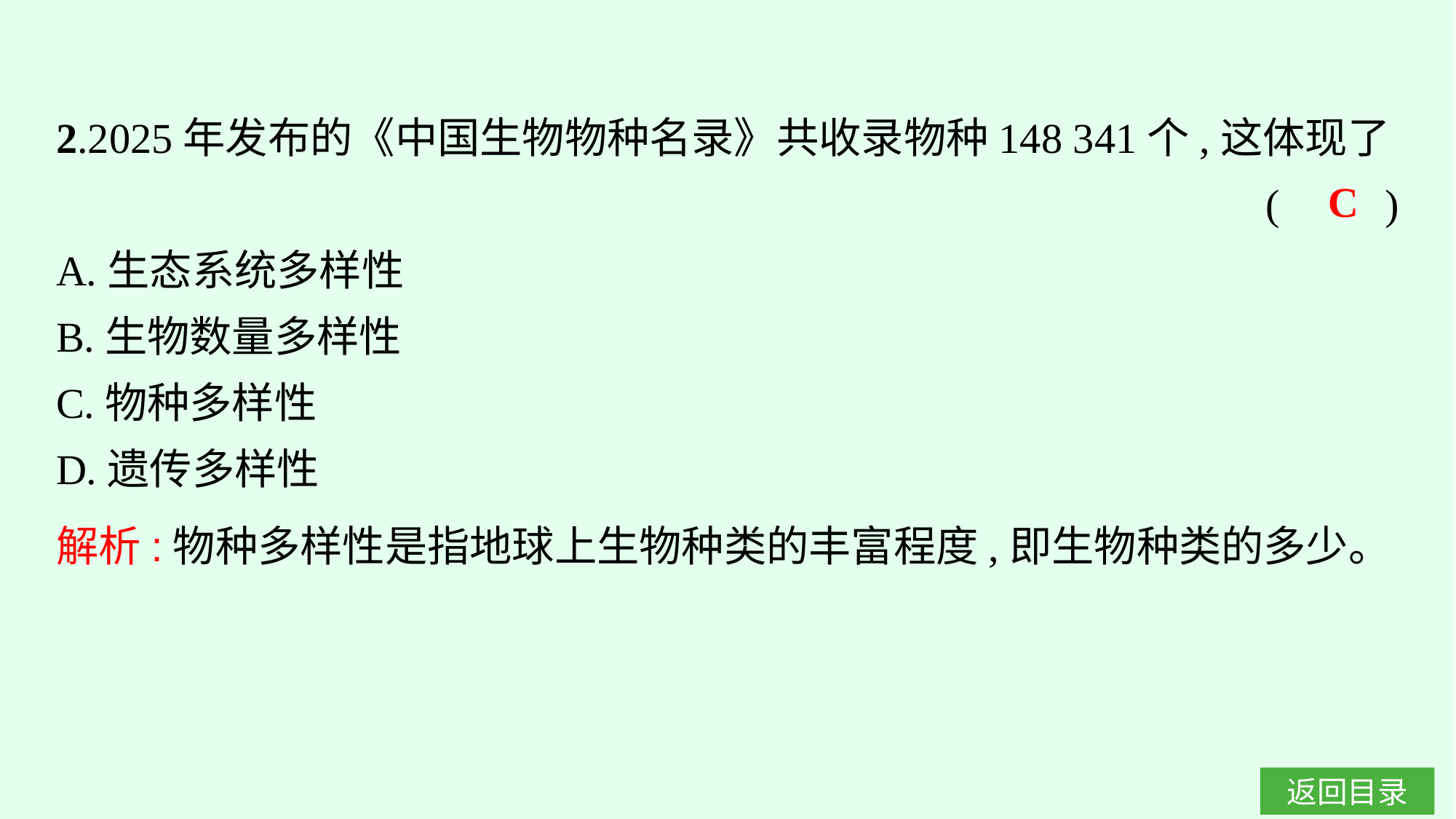

2.2025年发布的《中国生物物种名录》共收录物种148 341个,这体现了
(　　)
A.生态系统多样性
B.生物数量多样性
C.物种多样性
D.遗传多样性
C
解析:物种多样性是指地球上生物种类的丰富程度,即生物种类的多少。